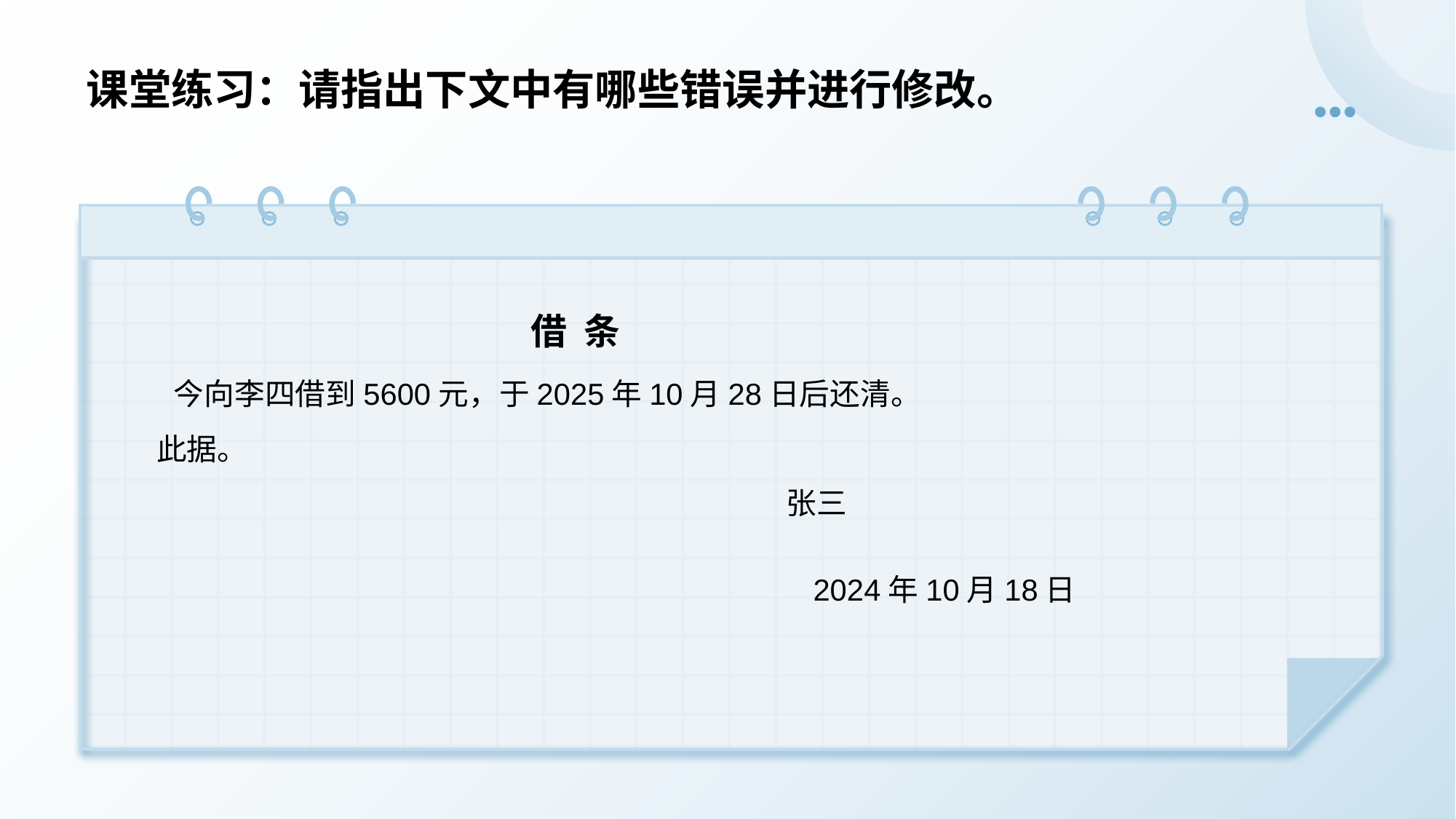

# 课堂练习：请指出下文中有哪些错误并进行修改。

借  条
           今向李四借到5600元，于2025年10月28日后还清。
           此据。
                                                                                                        张三
                                                                                   2024年10月18日